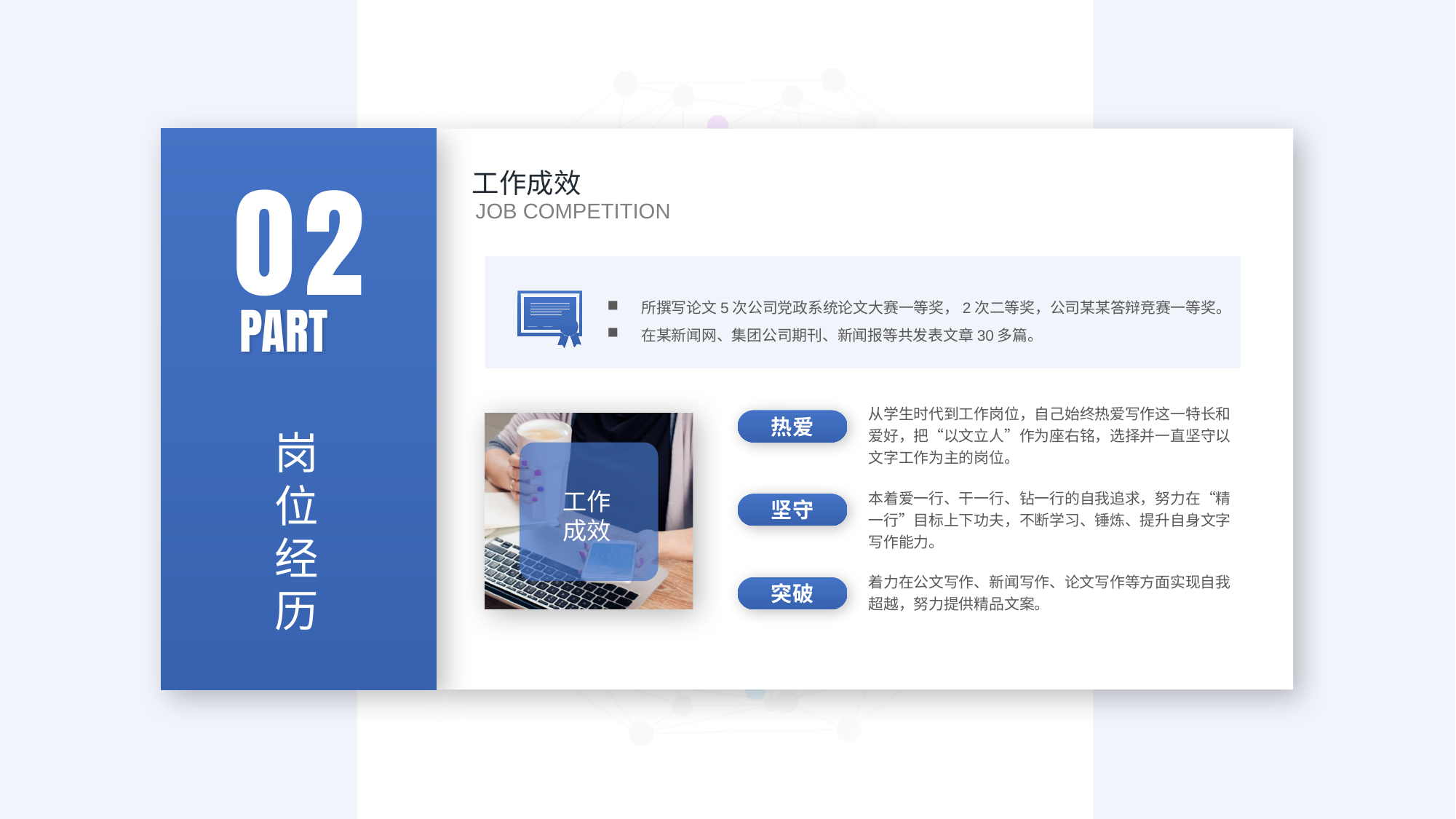

工作成效
JOB COMPETITION

所撰写论文5次公司党政系统论文大赛一等奖，2次二等奖，公司某某答辩竞赛一等奖。
在某新闻网、集团公司期刊、新闻报等共发表文章30多篇。

从学生时代到工作岗位，自己始终热爱写作这一特长和爱好，把“以文立人”作为座右铭，选择并一直坚守以文字工作为主的岗位。
热爱

工作
成效
本着爱一行、干一行、钻一行的自我追求，努力在“精一行”目标上下功夫，不断学习、锤炼、提升自身文字写作能力。
坚守
着力在公文写作、新闻写作、论文写作等方面实现自我超越，努力提供精品文案。
突破